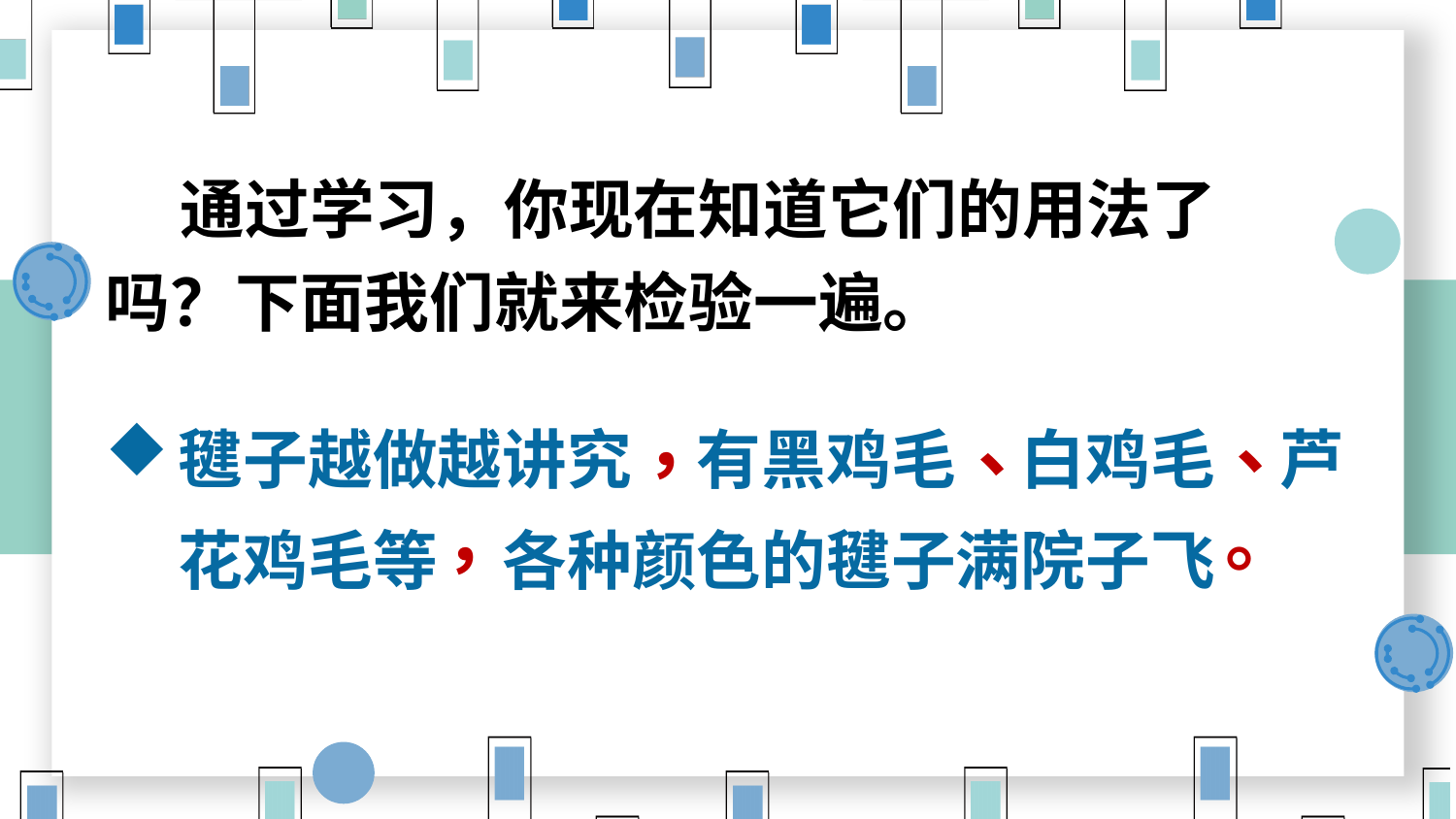

通过学习，你现在知道它们的用法了吗？下面我们就来检验一遍。
毽子越做越讲究　有黑鸡毛　白鸡毛　芦花鸡毛等　各种颜色的毽子满院子飞
、
，
、
，
。